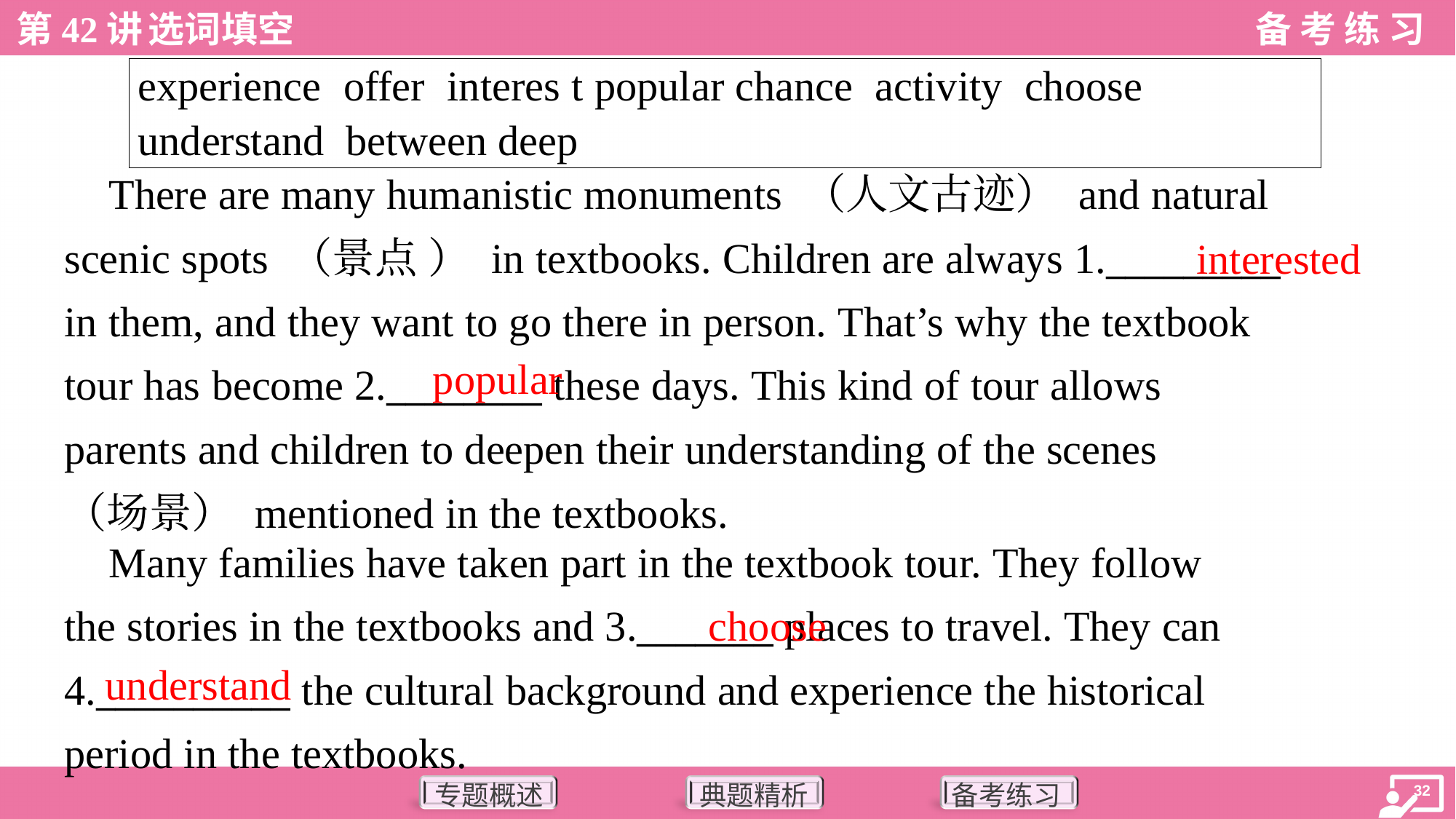

| experience offer interes t popular chance activity choose understand between deep |
| --- |
    There are many humanistic monuments （人文古迹） and natural
scenic spots （景点 ） in textbooks. Children are always 1._________
in them, and they want to go there in person. That’s why the textbook
tour has become 2.________ these days. This kind of tour allows
parents and children to deepen their understanding of the scenes
（场景） mentioned in the textbooks.
interested
popular
    Many families have taken part in the textbook tour. They follow
the stories in the textbooks and 3._______ places to travel. They can
4.__________ the cultural background and experience the historical
period in the textbooks.
choose
understand